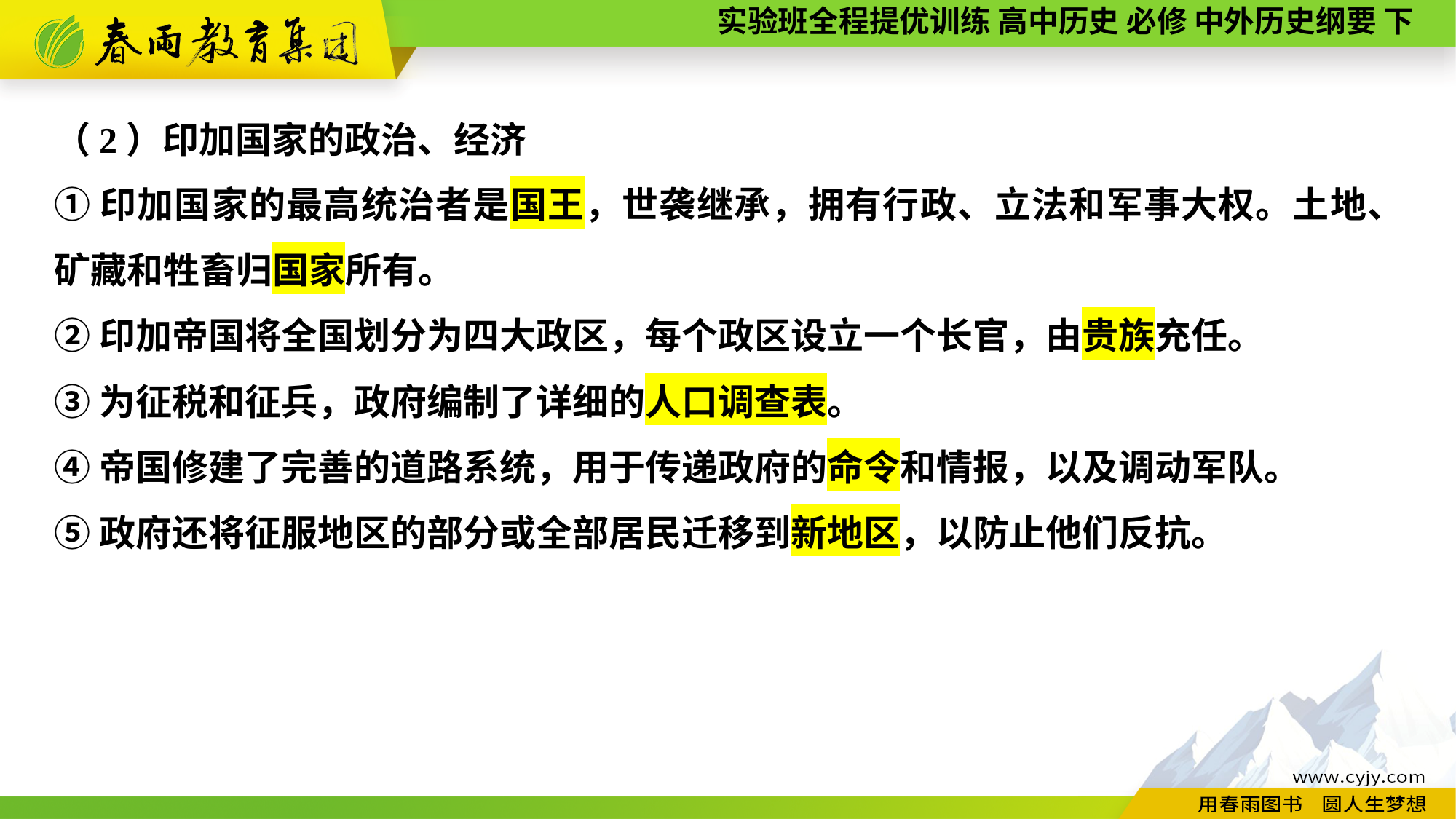

（2）印加国家的政治、经济
①印加国家的最高统治者是国王，世袭继承，拥有行政、立法和军事大权。土地、矿藏和牲畜归国家所有。
②印加帝国将全国划分为四大政区，每个政区设立一个长官，由贵族充任。
③为征税和征兵，政府编制了详细的人口调查表。
④帝国修建了完善的道路系统，用于传递政府的命令和情报，以及调动军队。
⑤政府还将征服地区的部分或全部居民迁移到新地区，以防止他们反抗。